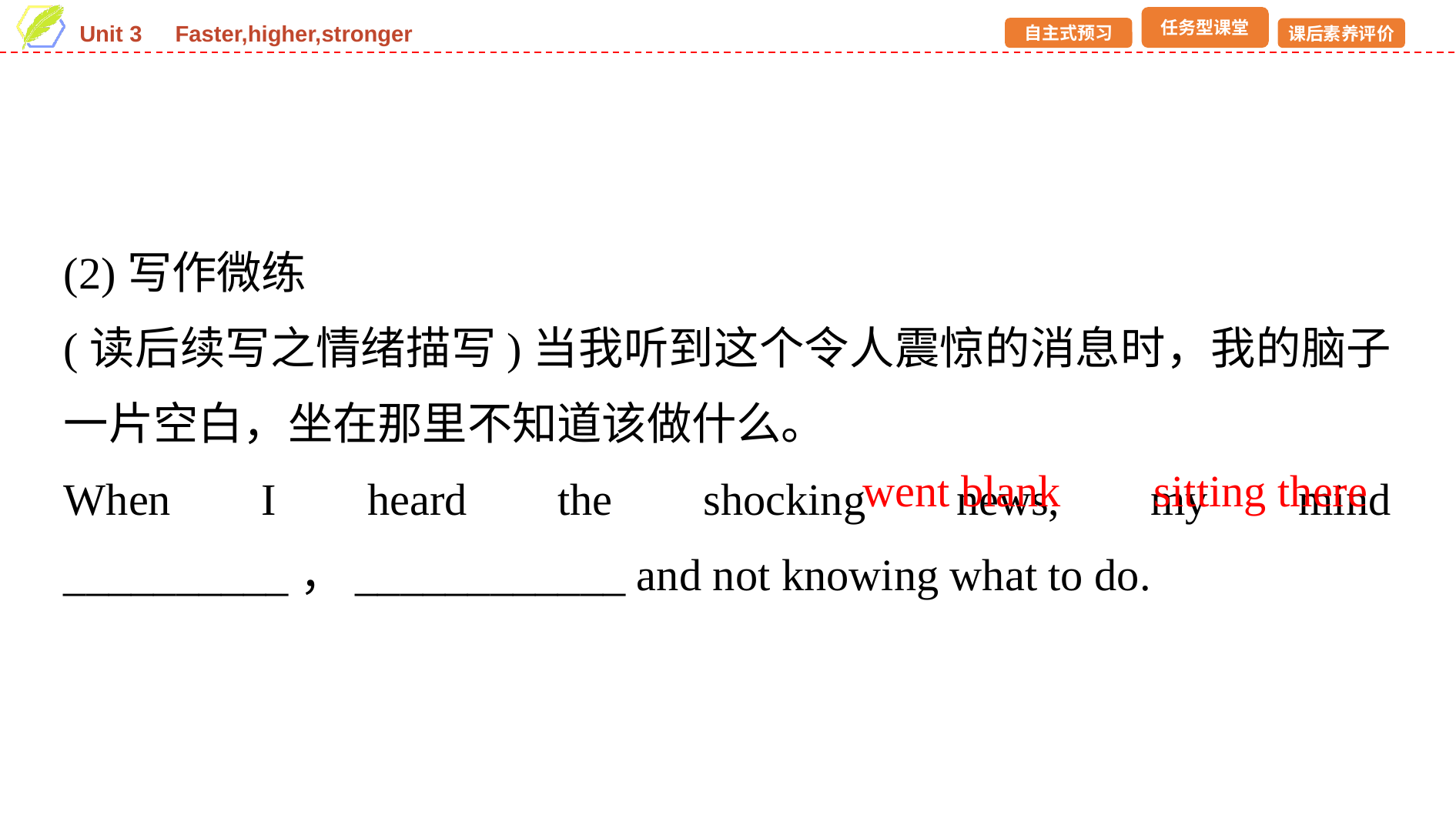

(2)写作微练
(读后续写之情绪描写)当我听到这个令人震惊的消息时，我的脑子一片空白，坐在那里不知道该做什么。
When I heard the shocking news, my mind __________，____________ and not knowing what to do.
went blank
sitting there